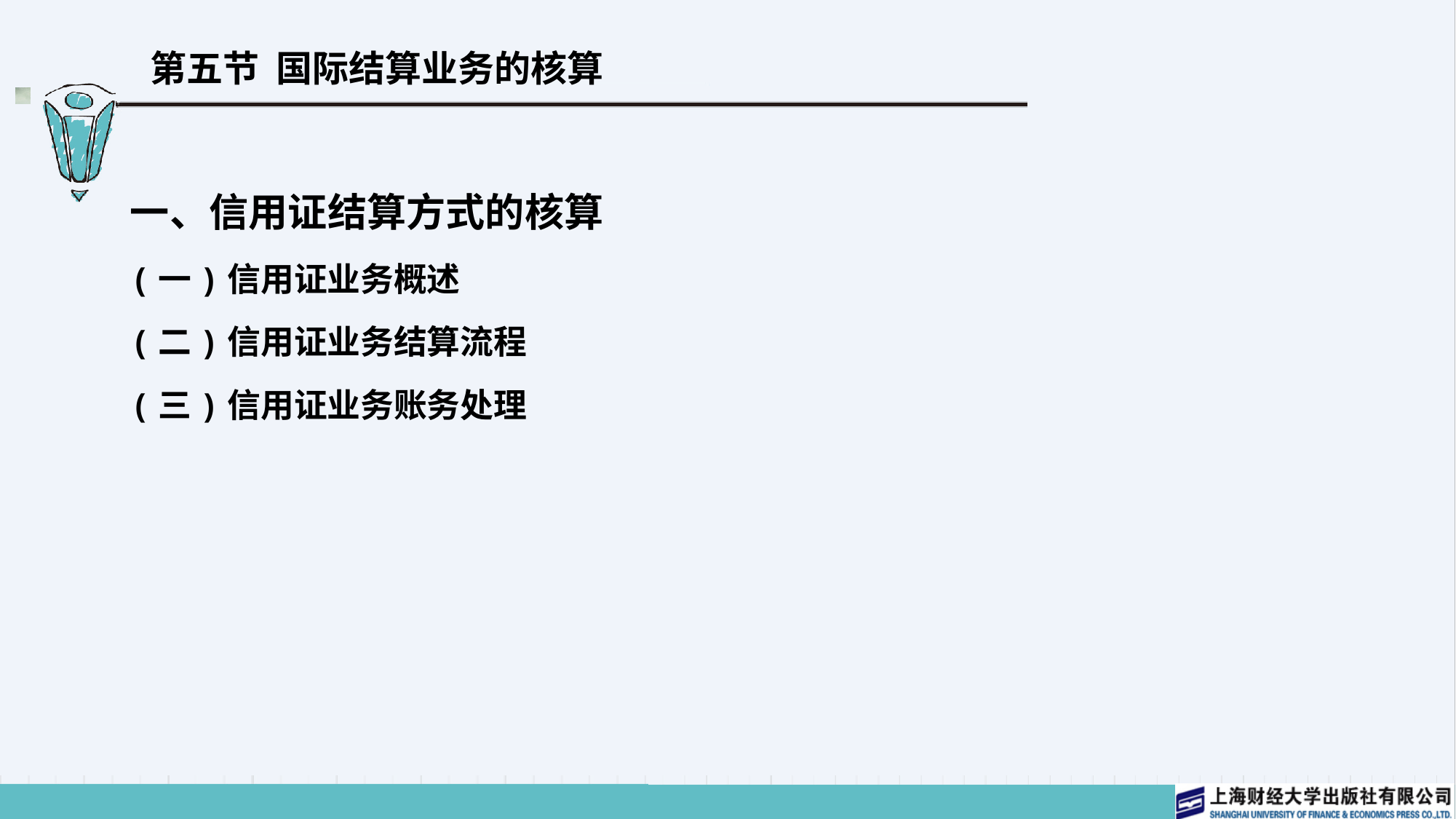

# 第五节  国际结算业务的核算
一、信用证结算方式的核算
(一)信用证业务概述
(二)信用证业务结算流程
(三)信用证业务账务处理